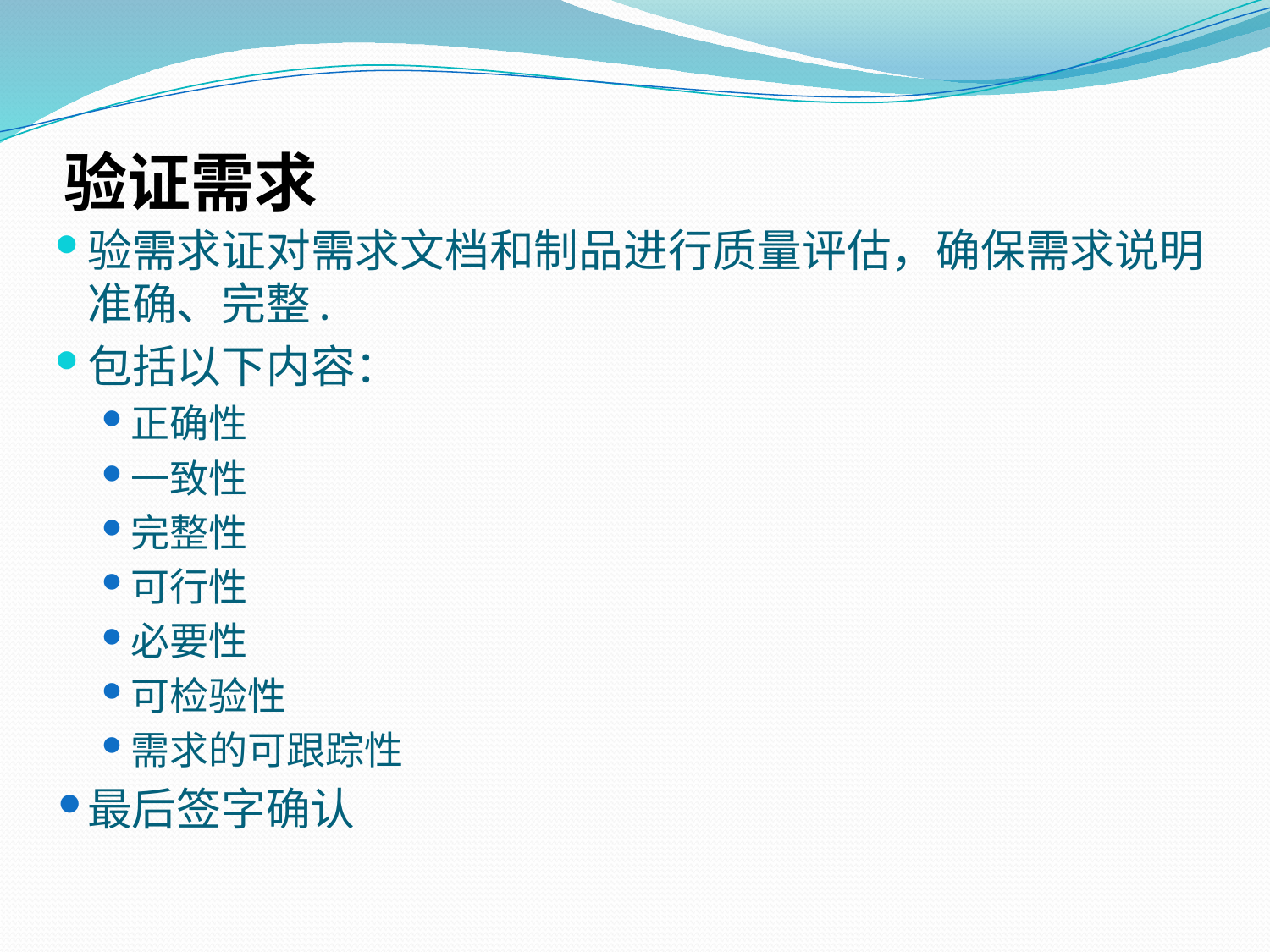

# 验证需求
验需求证对需求文档和制品进行质量评估，确保需求说明准确、完整.
包括以下内容：
正确性
一致性
完整性
可行性
必要性
可检验性
需求的可跟踪性
最后签字确认